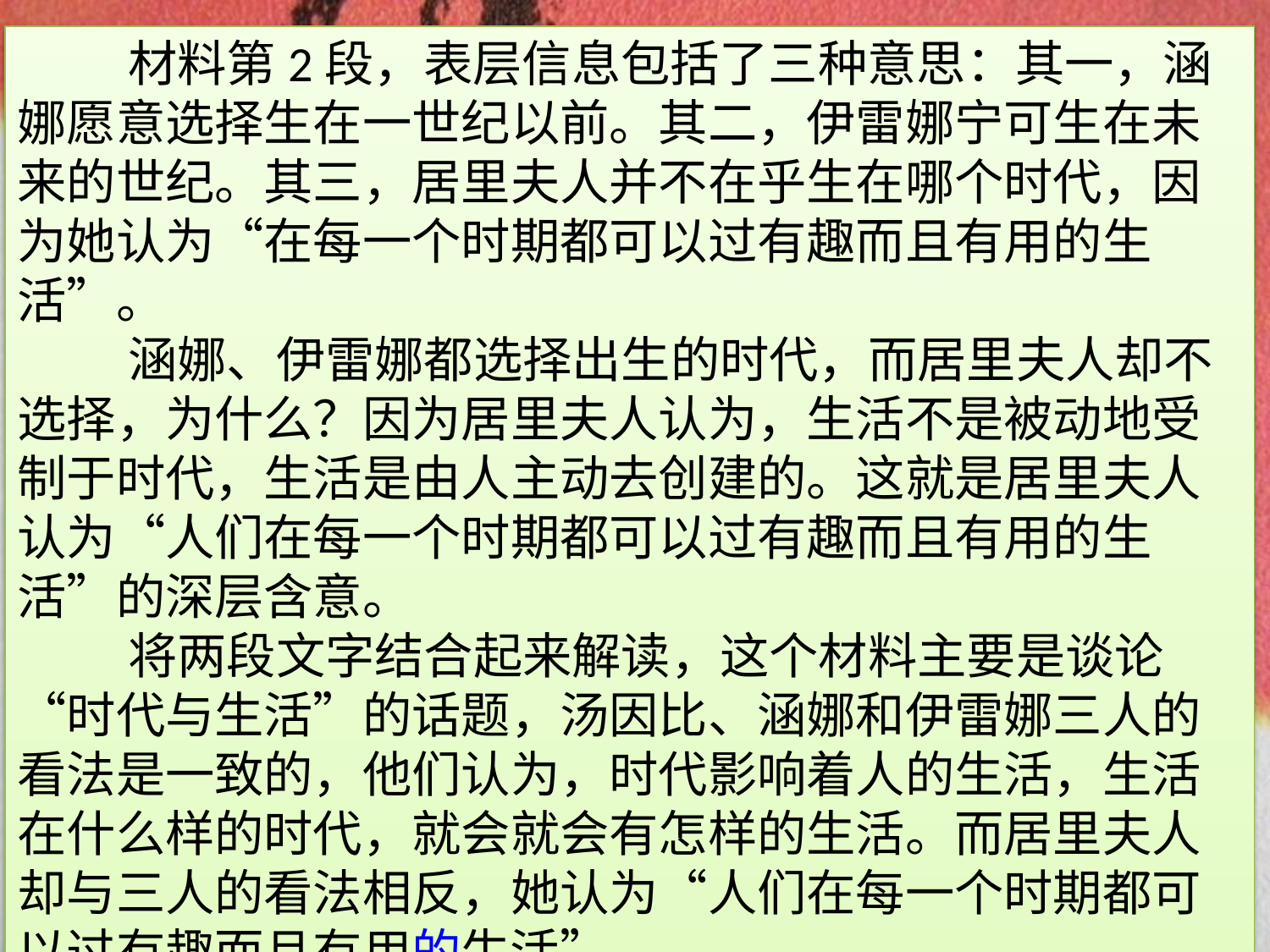

材料第2段，表层信息包括了三种意思：其一，涵娜愿意选择生在一世纪以前。其二，伊雷娜宁可生在未来的世纪。其三，居里夫人并不在乎生在哪个时代，因为她认为“在每一个时期都可以过有趣而且有用的生活”。
         涵娜、伊雷娜都选择出生的时代，而居里夫人却不选择，为什么？因为居里夫人认为，生活不是被动地受制于时代，生活是由人主动去创建的。这就是居里夫人认为“人们在每一个时期都可以过有趣而且有用的生活”的深层含意。
         将两段文字结合起来解读，这个材料主要是谈论“时代与生活”的话题，汤因比、涵娜和伊雷娜三人的看法是一致的，他们认为，时代影响着人的生活，生活在什么样的时代，就会就会有怎样的生活。而居里夫人却与三人的看法相反，她认为“人们在每一个时期都可以过有趣而且有用的生活”。